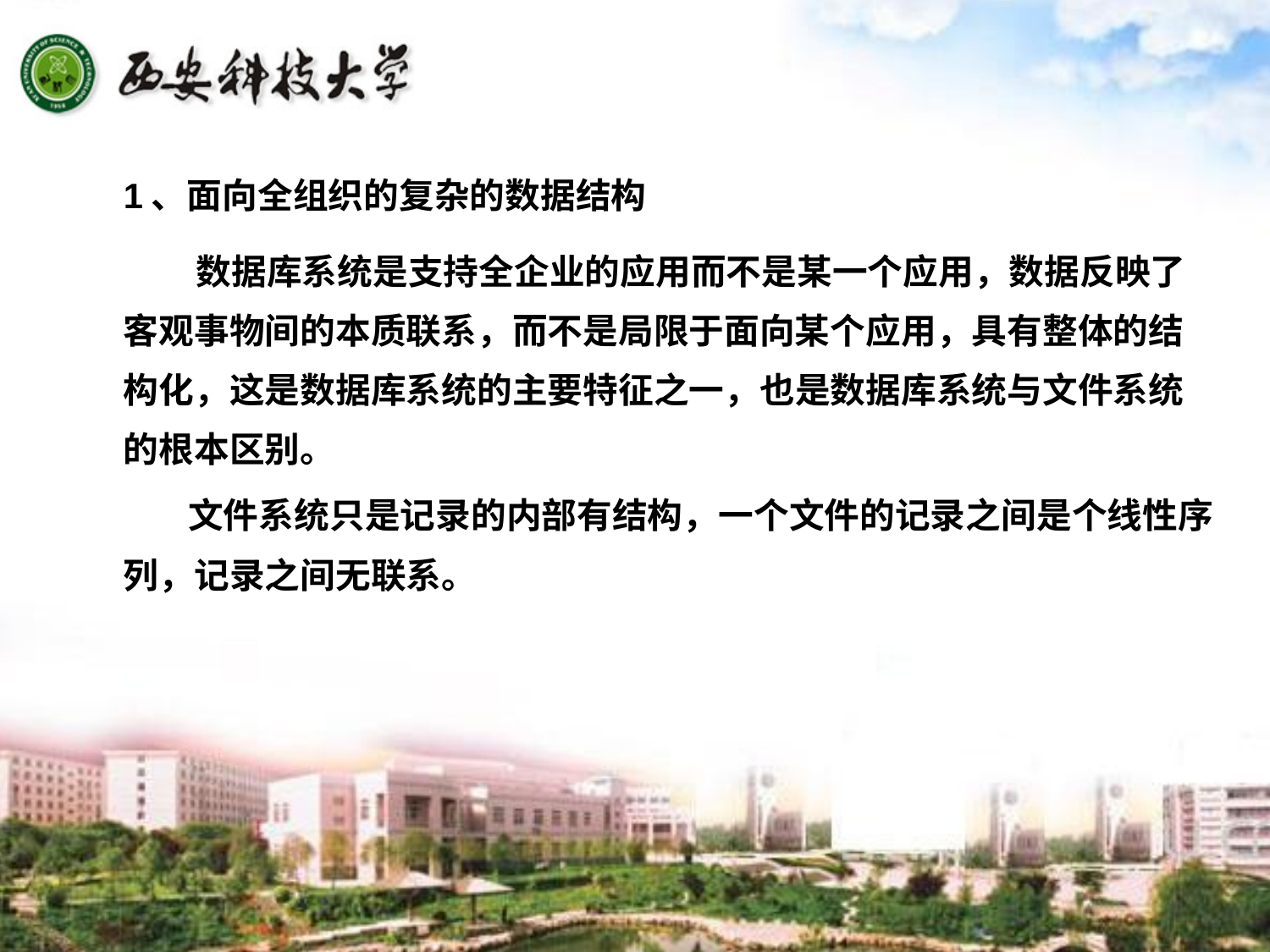

1、面向全组织的复杂的数据结构
        数据库系统是支持全企业的应用而不是某一个应用，数据反映了客观事物间的本质联系，而不是局限于面向某个应用，具有整体的结构化，这是数据库系统的主要特征之一，也是数据库系统与文件系统的根本区别。
       文件系统只是记录的内部有结构，一个文件的记录之间是个线性序列，记录之间无联系。